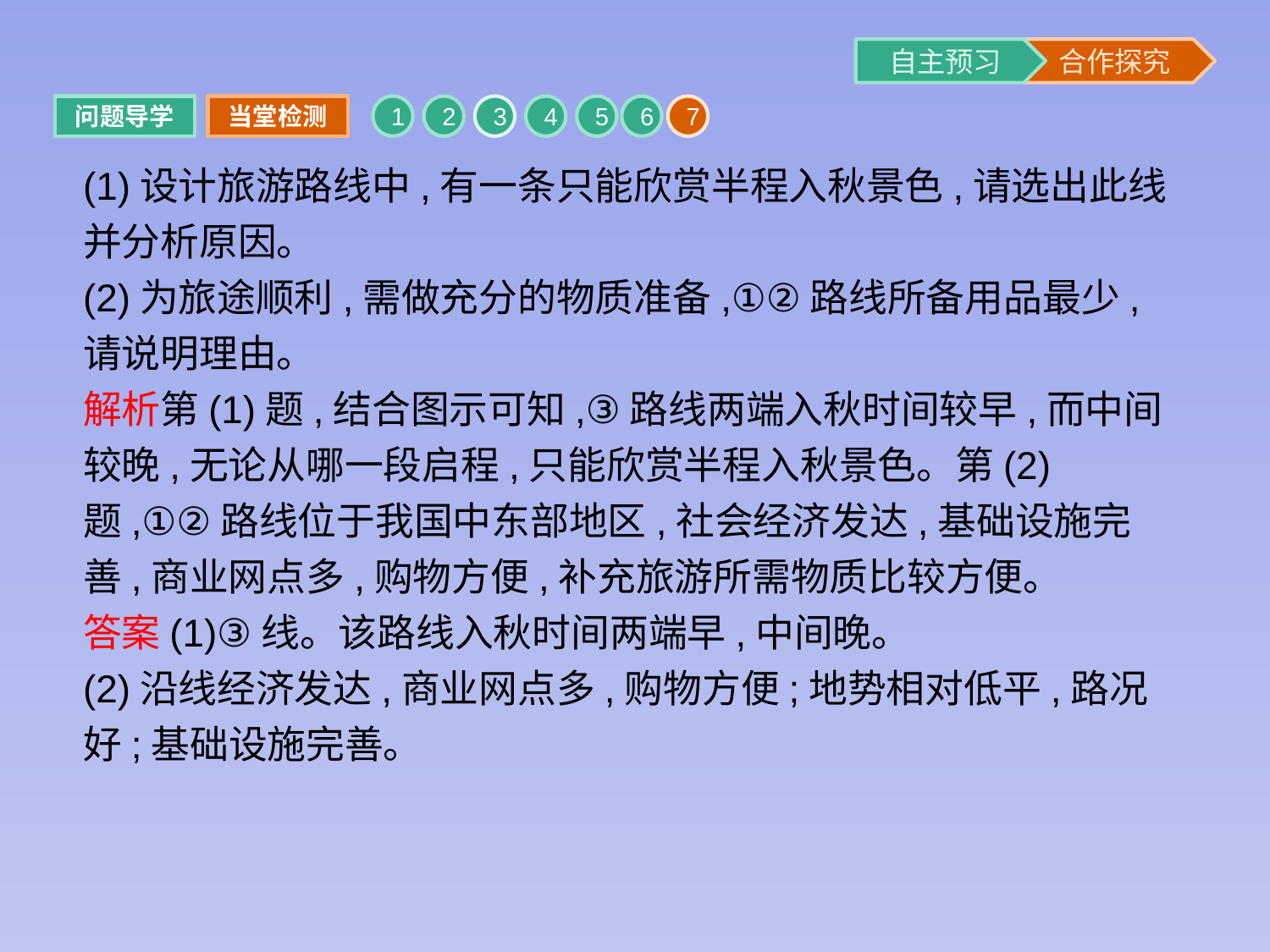

问题导学
当堂检测
1
2
3
4
5
6
7
(1)设计旅游路线中,有一条只能欣赏半程入秋景色,请选出此线并分析原因。
(2)为旅途顺利,需做充分的物质准备,①②路线所备用品最少,请说明理由。
解析第(1)题,结合图示可知,③路线两端入秋时间较早,而中间较晚,无论从哪一段启程,只能欣赏半程入秋景色。第(2)题,①②路线位于我国中东部地区,社会经济发达,基础设施完善,商业网点多,购物方便,补充旅游所需物质比较方便。
答案(1)③线。该路线入秋时间两端早,中间晚。
(2)沿线经济发达,商业网点多,购物方便;地势相对低平,路况好;基础设施完善。